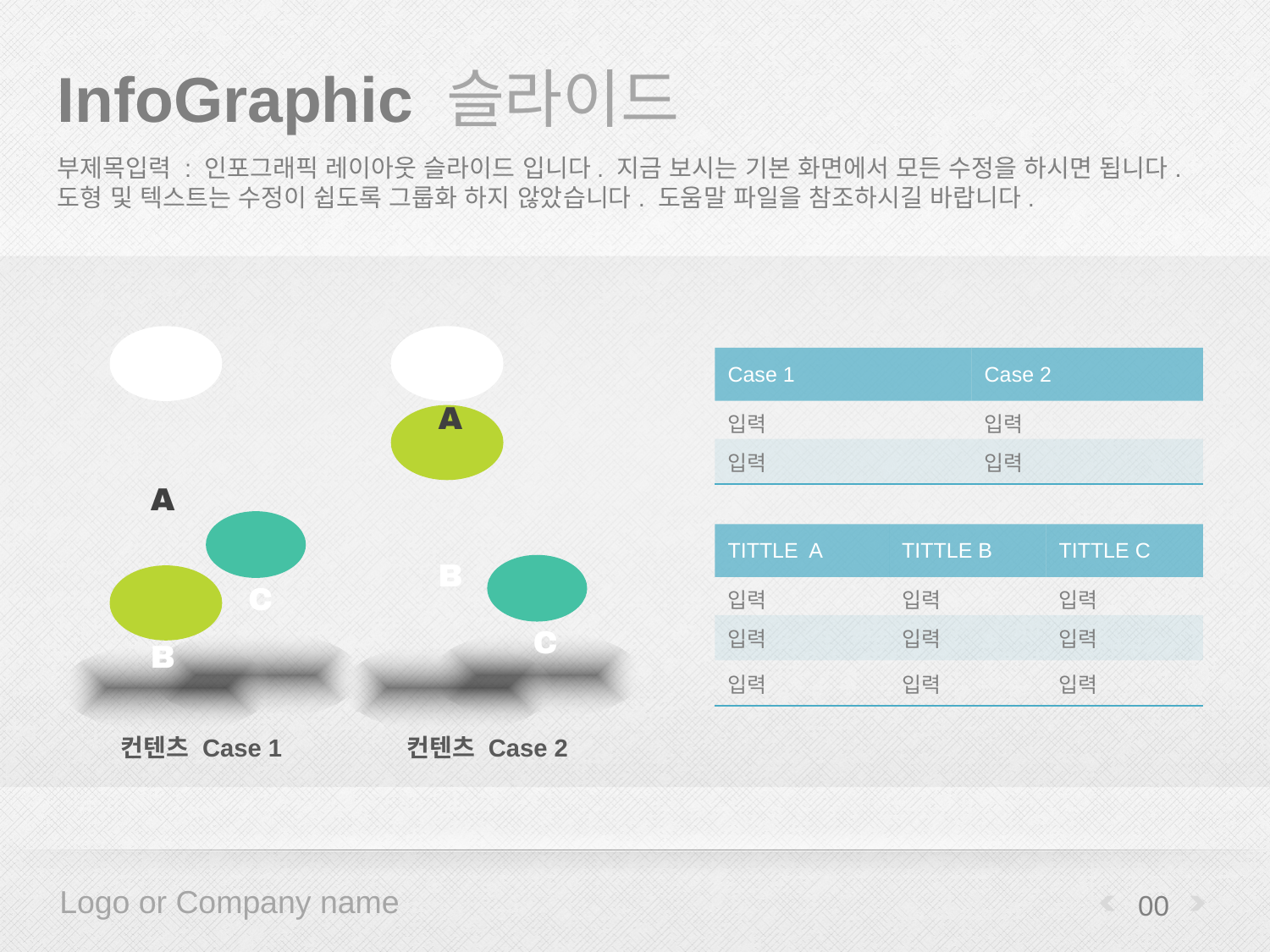

# InfoGraphic 슬라이드
부제목입력 : 인포그래픽 레이아웃 슬라이드 입니다. 지금 보시는 기본 화면에서 모든 수정을 하시면 됩니다. 도형 및 텍스트는 수정이 쉽도록 그룹화 하지 않았습니다. 도움말 파일을 참조하시길 바랍니다.

| Case 1 | Case 2 |
| --- | --- |
| 입력 | 입력 |
| 입력 | 입력 |
A

A

| TITTLE A | TITTLE B | TITTLE C |
| --- | --- | --- |
| 입력 | 입력 | 입력 |
| 입력 | 입력 | 입력 |
| 입력 | 입력 | 입력 |
B

C
C
B

컨텐츠 Case 1
컨텐츠 Case 2
00